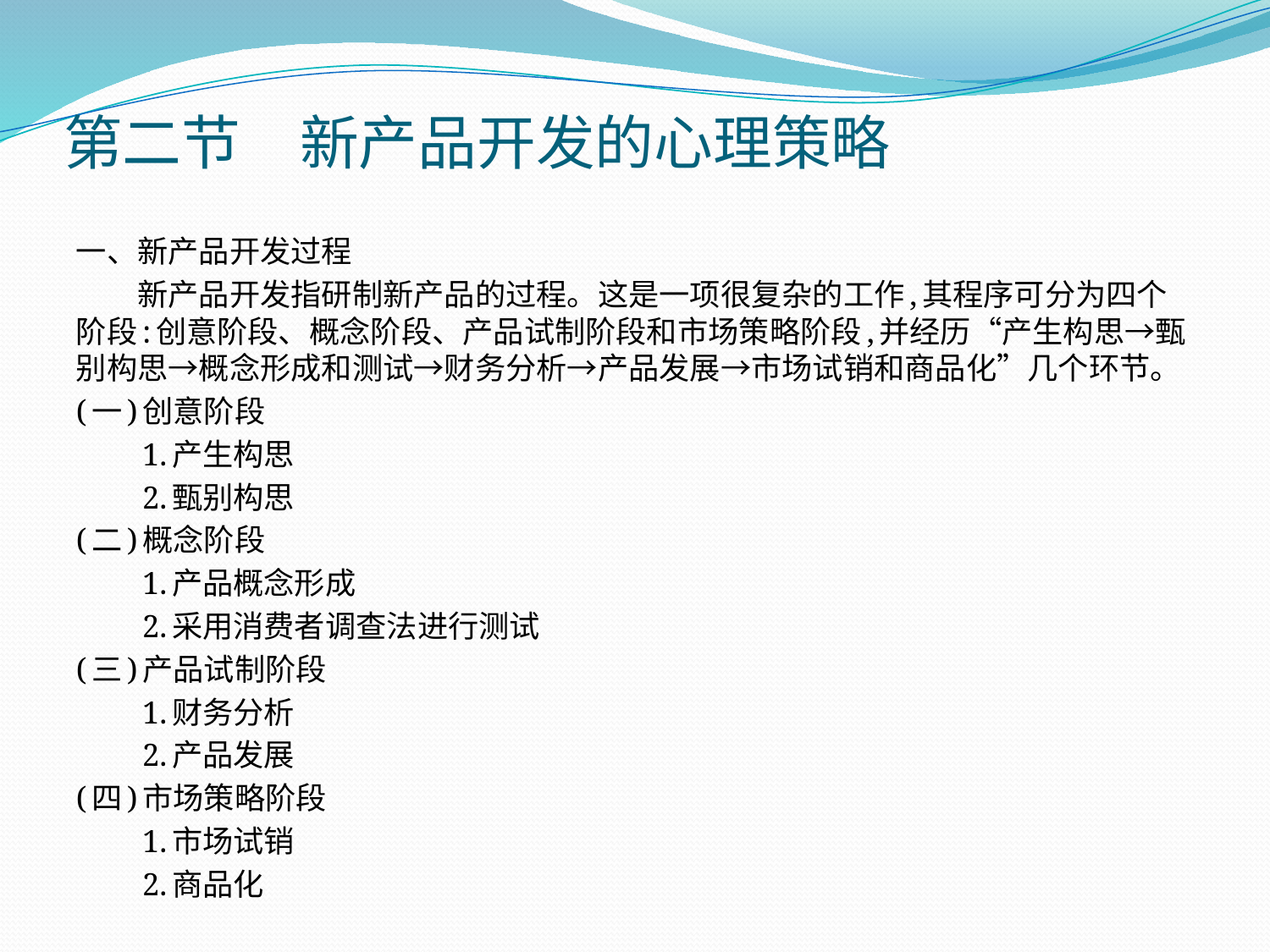

# 第二节　新产品开发的心理策略
一、新产品开发过程
　　新产品开发指研制新产品的过程。这是一项很复杂的工作,其程序可分为四个阶段:创意阶段、概念阶段、产品试制阶段和市场策略阶段,并经历“产生构思→甄别构思→概念形成和测试→财务分析→产品发展→市场试销和商品化”几个环节。
(一)创意阶段
　　1.产生构思
　　2.甄别构思
(二)概念阶段
　　1.产品概念形成
　　2.采用消费者调查法进行测试
(三)产品试制阶段
　　1.财务分析
　　2.产品发展
(四)市场策略阶段
　　1.市场试销
　　2.商品化